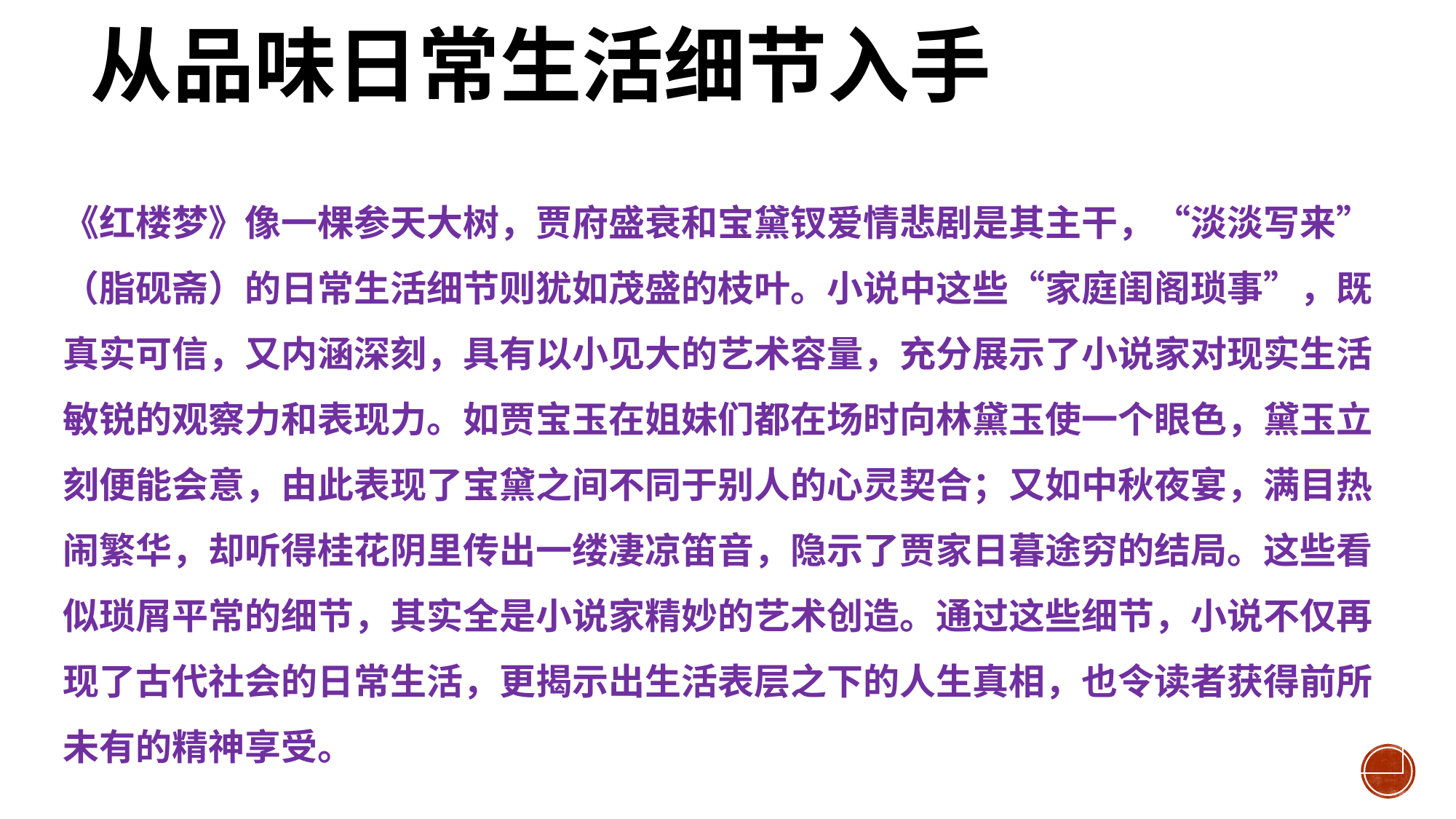

从品味日常生活细节入手
《红楼梦》像一棵参天大树，贾府盛衰和宝黛钗爱情悲剧是其主干，“淡淡写来”（脂砚斋）的日常生活细节则犹如茂盛的枝叶。小说中这些“家庭闺阁琐事”，既真实可信，又内涵深刻，具有以小见大的艺术容量，充分展示了小说家对现实生活敏锐的观察力和表现力。如贾宝玉在姐妹们都在场时向林黛玉使一个眼色，黛玉立刻便能会意，由此表现了宝黛之间不同于别人的心灵契合；又如中秋夜宴，满目热闹繁华，却听得桂花阴里传出一缕凄凉笛音，隐示了贾家日暮途穷的结局。这些看似琐屑平常的细节，其实全是小说家精妙的艺术创造。通过这些细节，小说不仅再现了古代社会的日常生活，更揭示出生活表层之下的人生真相，也令读者获得前所未有的精神享受。